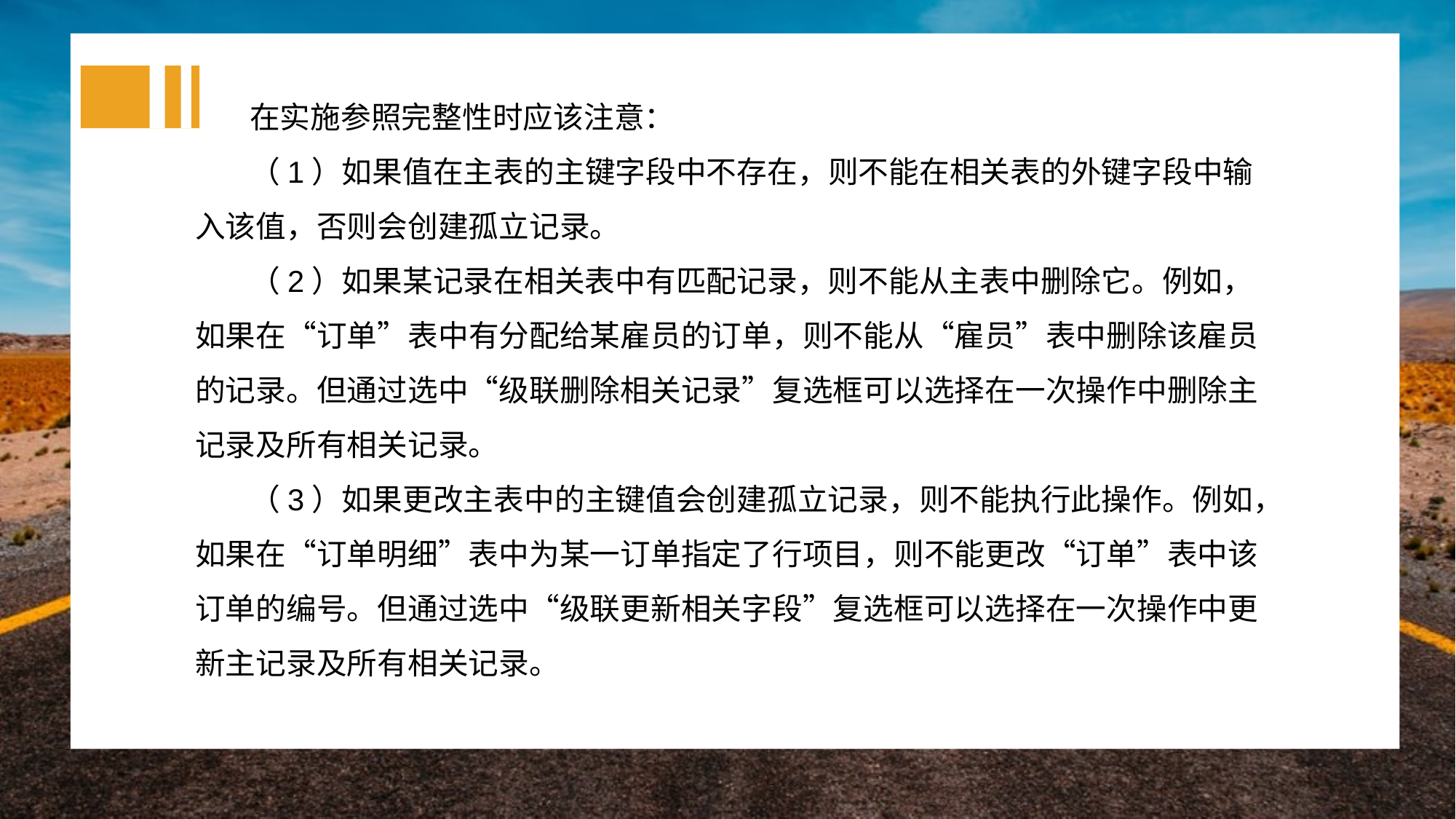

在实施参照完整性时应该注意：
（1）如果值在主表的主键字段中不存在，则不能在相关表的外键字段中输入该值，否则会创建孤立记录。
（2）如果某记录在相关表中有匹配记录，则不能从主表中删除它。例如，如果在“订单”表中有分配给某雇员的订单，则不能从“雇员”表中删除该雇员的记录。但通过选中“级联删除相关记录”复选框可以选择在一次操作中删除主记录及所有相关记录。
（3）如果更改主表中的主键值会创建孤立记录，则不能执行此操作。例如，如果在“订单明细”表中为某一订单指定了行项目，则不能更改“订单”表中该订单的编号。但通过选中“级联更新相关字段”复选框可以选择在一次操作中更新主记录及所有相关记录。